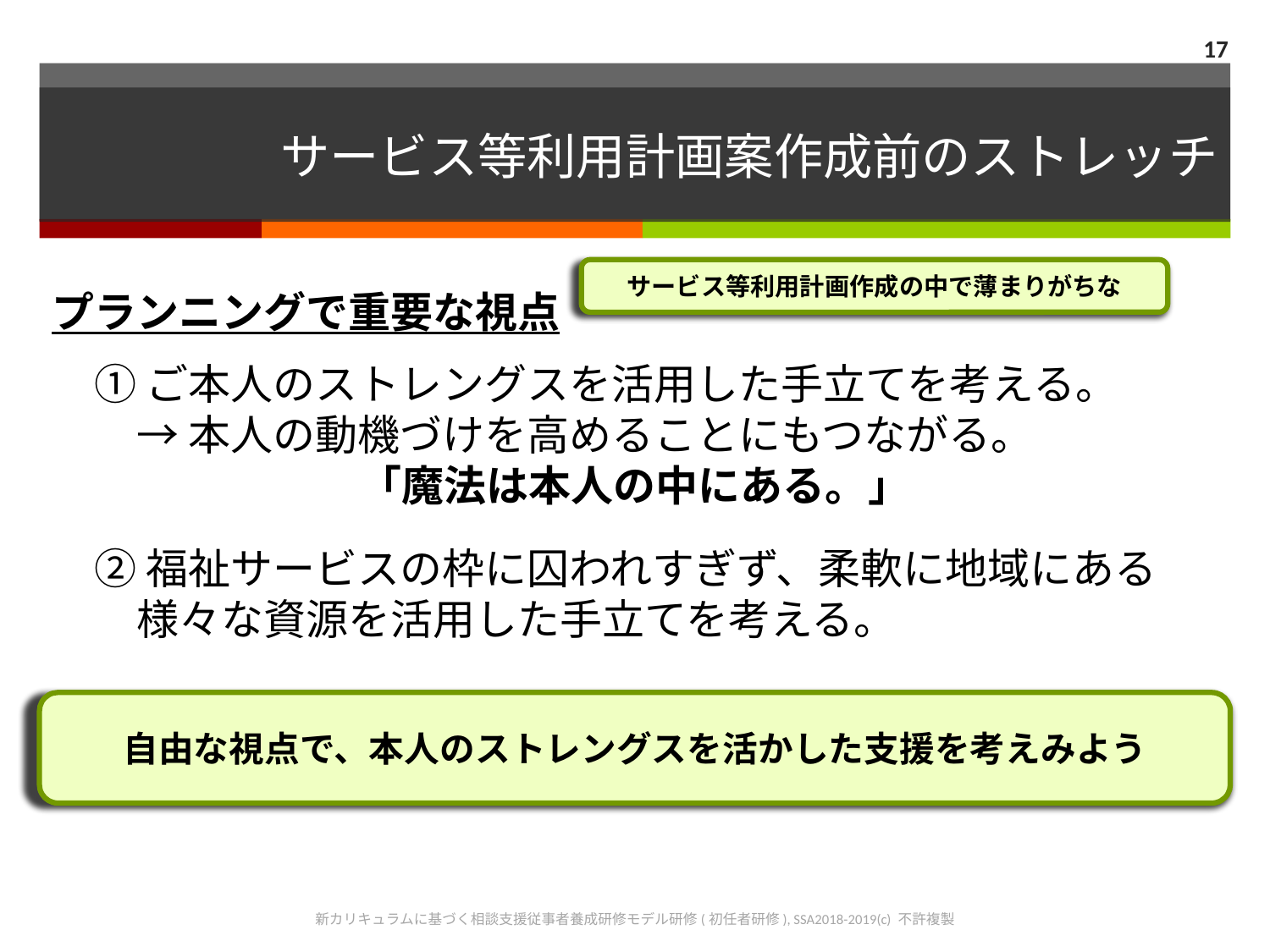

17
# サービス等利用計画案作成前のストレッチ
サービス等利用計画作成の中で薄まりがちな
プランニングで重要な視点

　① ご本人のストレングスを活用した手立てを考える。
　　→ 本人の動機づけを高めることにもつながる。
「魔法は本人の中にある。」

　② 福祉サービスの枠に囚われすぎず、柔軟に地域にある
　　様々な資源を活用した手立てを考える。
自由な視点で、本人のストレングスを活かした支援を考えみよう
新カリキュラムに基づく相談支援従事者養成研修モデル研修(初任者研修), SSA2018-2019(c) 不許複製